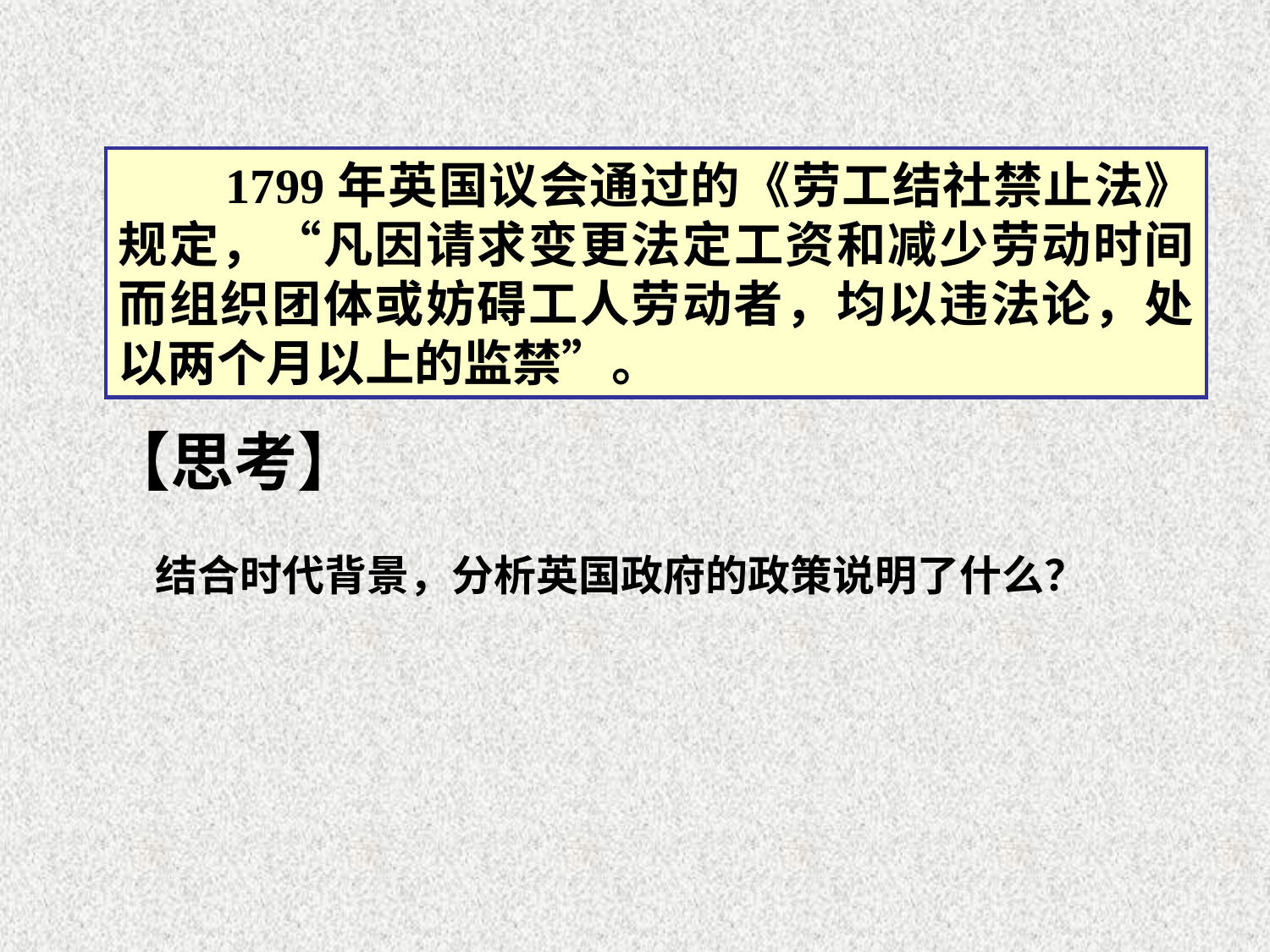

1799年英国议会通过的《劳工结社禁止法》规定，“凡因请求变更法定工资和减少劳动时间而组织团体或妨碍工人劳动者，均以违法论，处以两个月以上的监禁”。
【思考】
结合时代背景，分析英国政府的政策说明了什么？